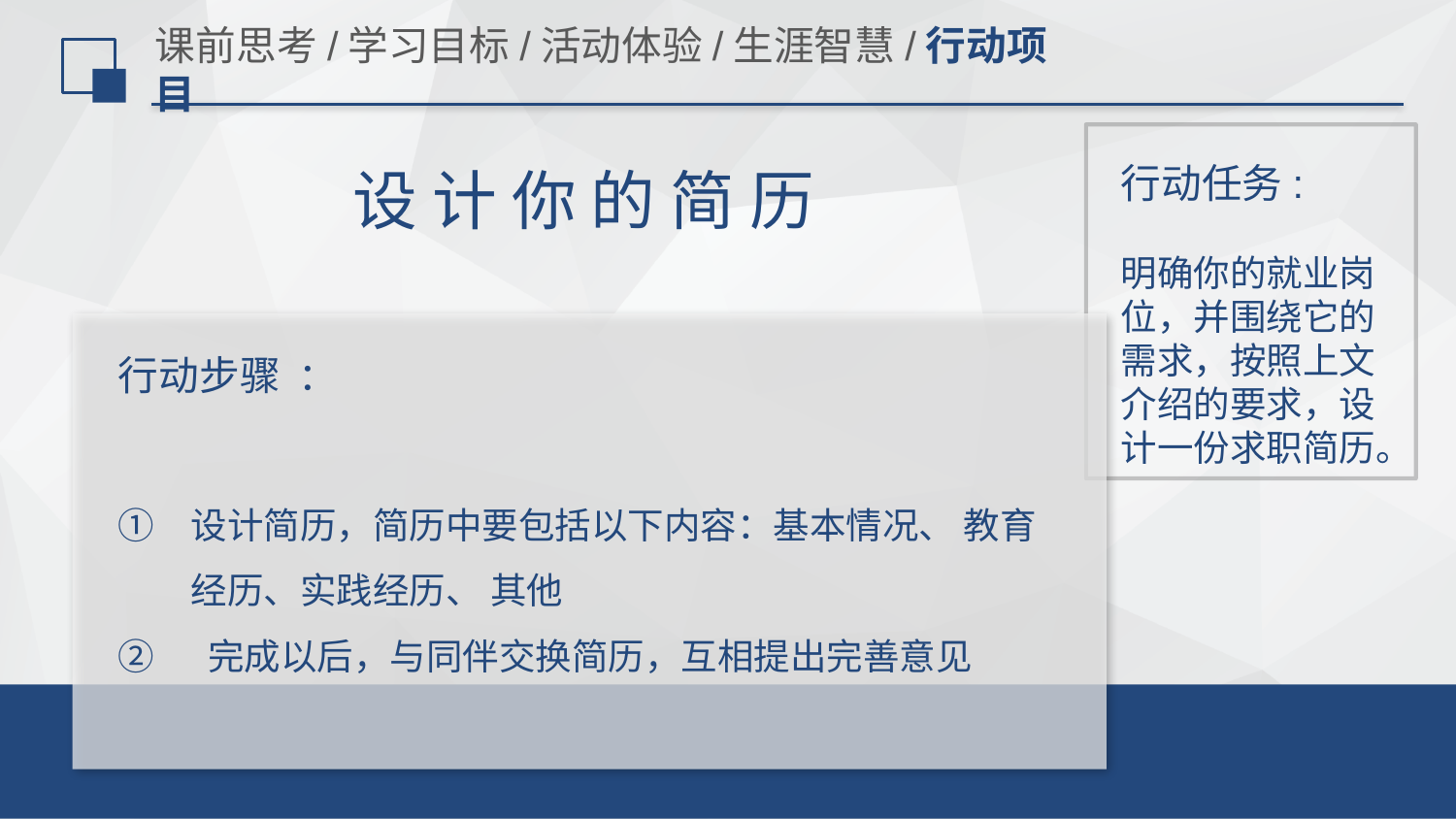

# 课前思考/学习目标/活动体验/生涯智慧/行动项目

行动任务:
设 计 你 的 简 历
明确你的就业岗位，并围绕它的需求，按照上文介绍的要求，设计一份求职简历。

行动步骤  ：

设计简历，简历中要包括以下内容：基本情况、 教育经历、实践经历、 其他
 完成以后，与同伴交换简历，互相提出完善意见